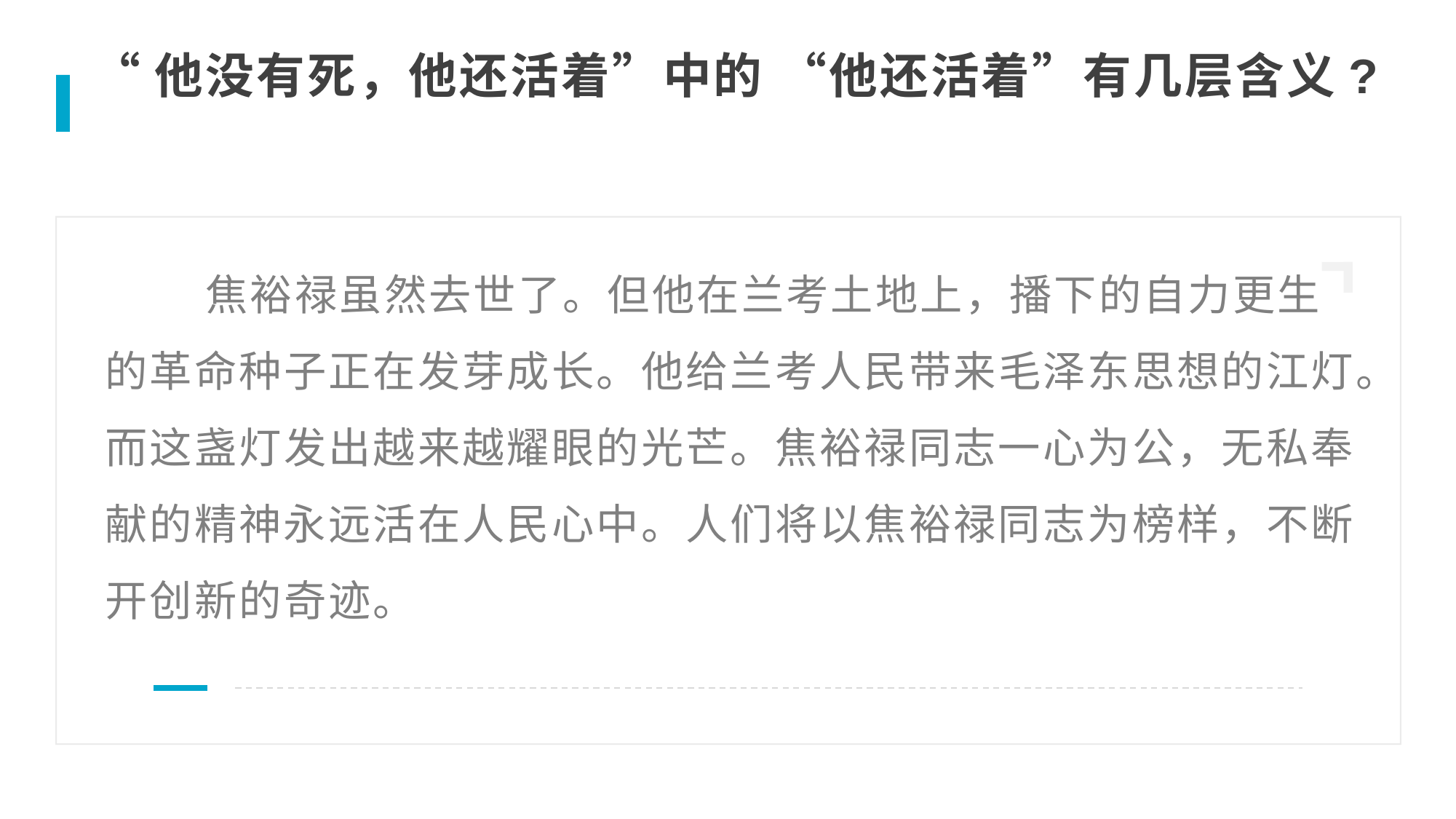

“他没有死，他还活着”中的 “他还活着”有几层含义?

焦裕禄虽然去世了。但他在兰考土地上，播下的自力更生的革命种子正在发芽成长。他给兰考人民带来毛泽东思想的江灯。而这盏灯发出越来越耀眼的光芒。焦裕禄同志一心为公，无私奉献的精神永远活在人民心中。人们将以焦裕禄同志为榜样，不断开创新的奇迹。